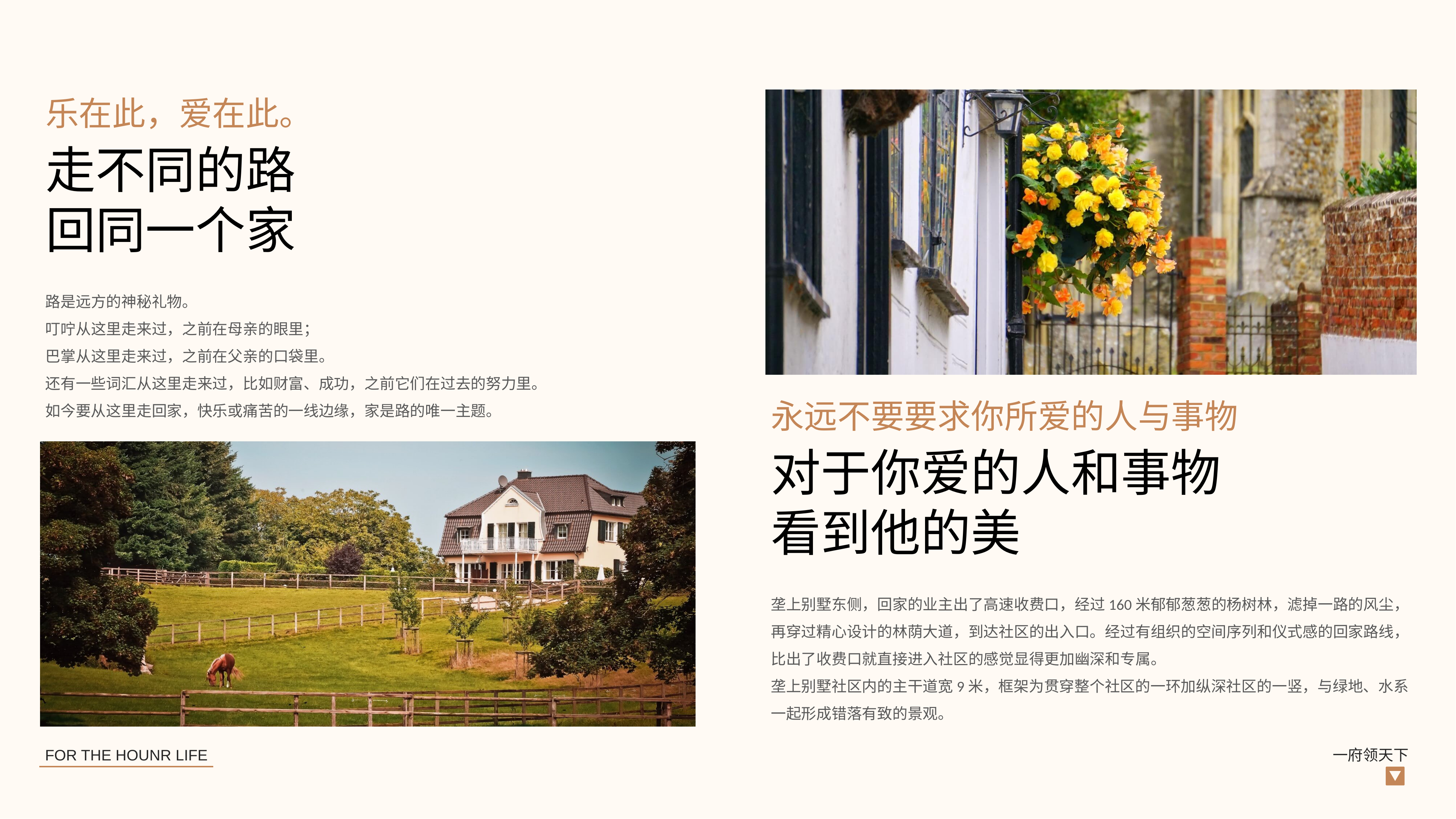

乐在此，爱在此。

走不同的路
回同一个家
路是远方的神秘礼物。
叮咛从这里走来过，之前在母亲的眼里；
巴掌从这里走来过，之前在父亲的口袋里。
还有一些词汇从这里走来过，比如财富、成功，之前它们在过去的努力里。
如今要从这里走回家，快乐或痛苦的一线边缘，家是路的唯一主题。
永远不要要求你所爱的人与事物
对于你爱的人和事物
看到他的美

垄上别墅东侧，回家的业主出了高速收费口，经过160米郁郁葱葱的杨树林，滤掉一路的风尘，再穿过精心设计的林荫大道，到达社区的出入口。经过有组织的空间序列和仪式感的回家路线，比出了收费口就直接进入社区的感觉显得更加幽深和专属。
垄上别墅社区内的主干道宽9米，框架为贯穿整个社区的一环加纵深社区的一竖，与绿地、水系一起形成错落有致的景观。